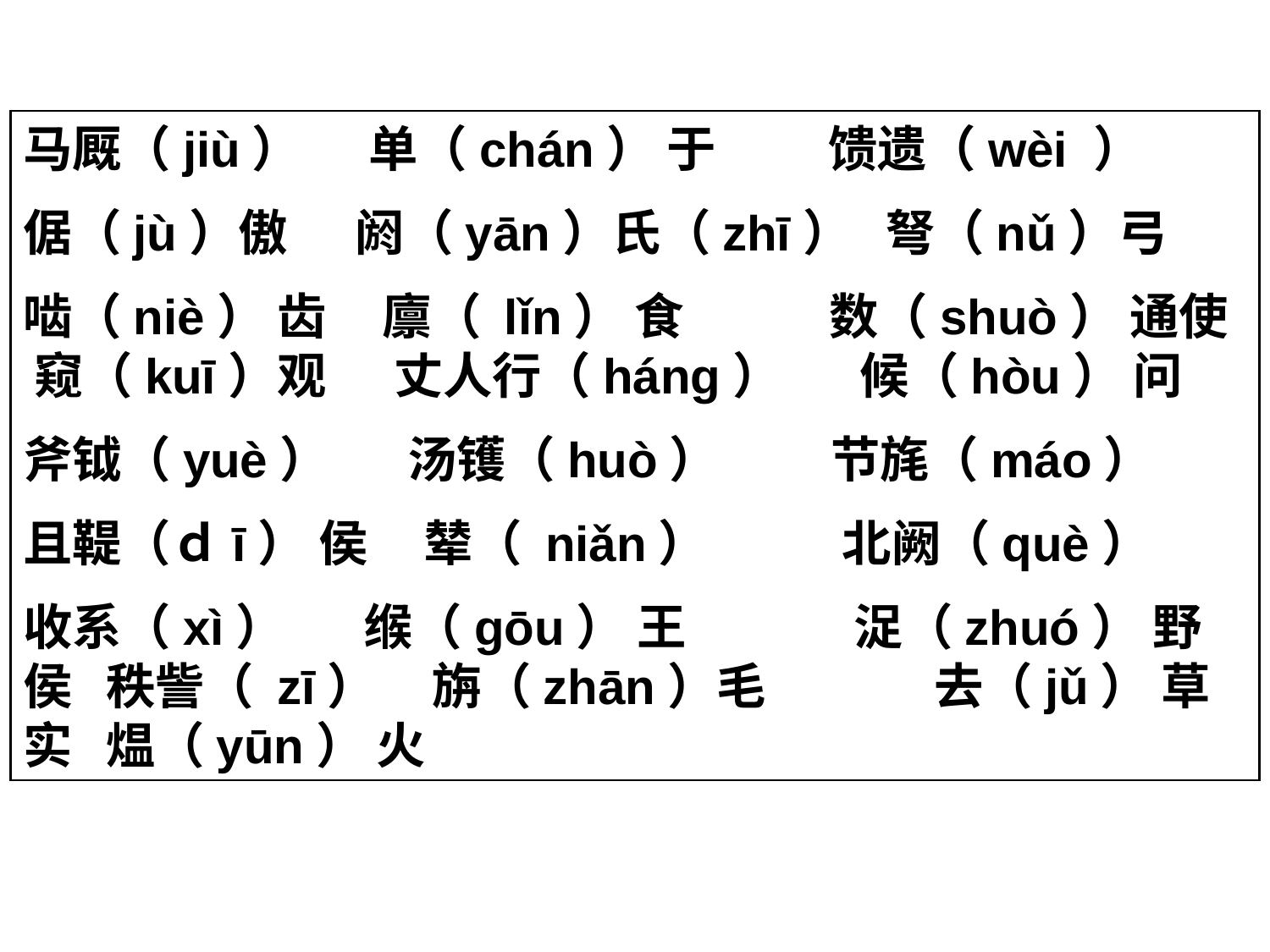

马厩（jiù）      单（chán） 于          馈遗（wèi ）
倨（jù）傲      阏（yān）氏（zhī）   弩（nǔ）弓
啮（niè） 齿     廪（ lǐn） 食             数（shuò） 通使   窥（kuī）观      丈人行（háng）       候（hòu） 问
斧钺（yuè）       汤镬（huò）          节旄（máo）
且鞮（ｄī） 侯     辇（ niǎn）            北阙（què）
收系（xì）       缑（gōu） 王               浞（zhuó） 野侯   秩訾（ zī）     旃（zhān）毛               去（jǔ） 草实   煴（yūn） 火